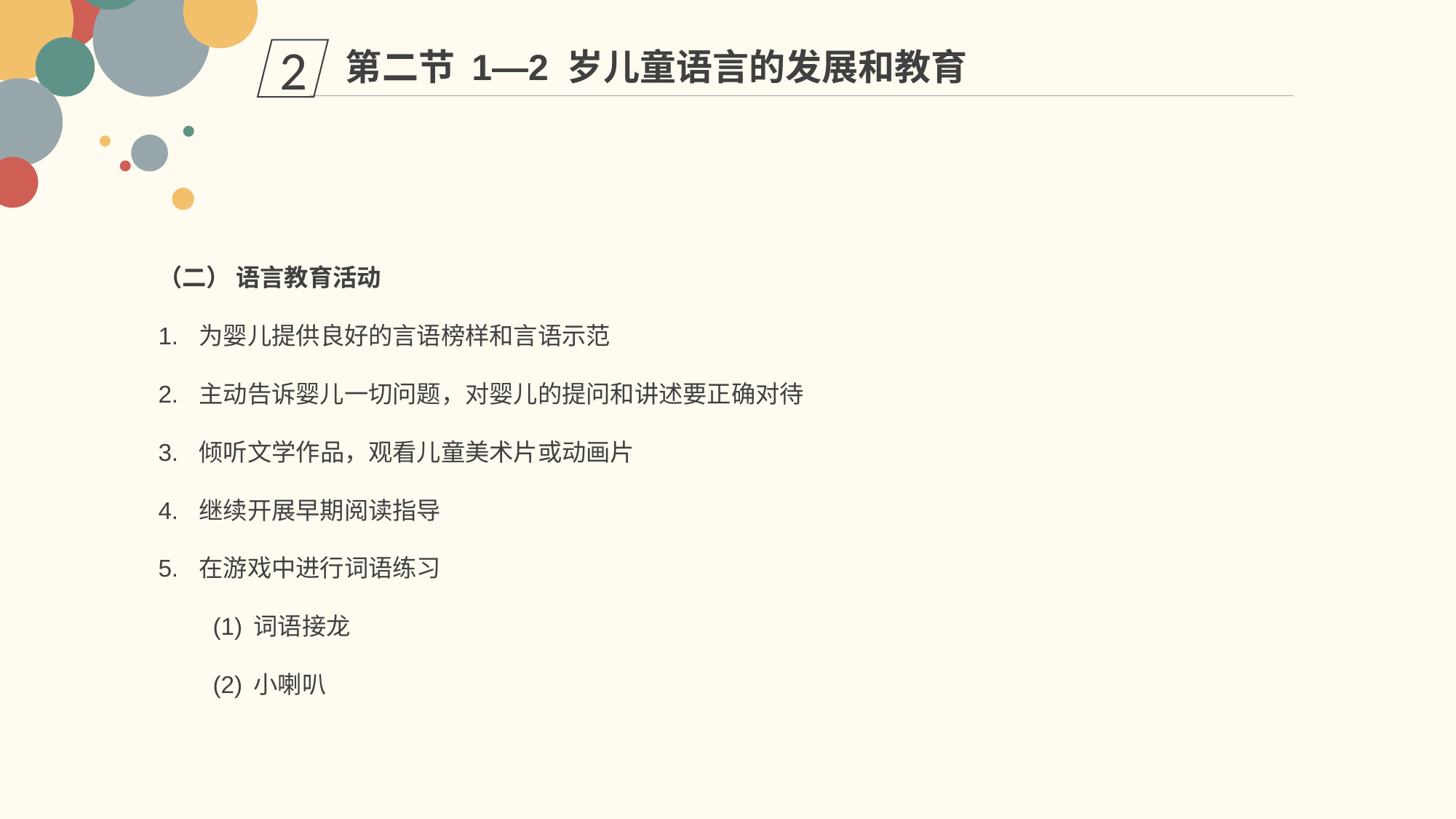

第二节 1—2 岁儿童语言的发展和教育
2
（二） 语言教育活动
为婴儿提供良好的言语榜样和言语示范
主动告诉婴儿一切问题，对婴儿的提问和讲述要正确对待
倾听文学作品，观看儿童美术片或动画片
继续开展早期阅读指导
在游戏中进行词语练习
词语接龙
小喇叭